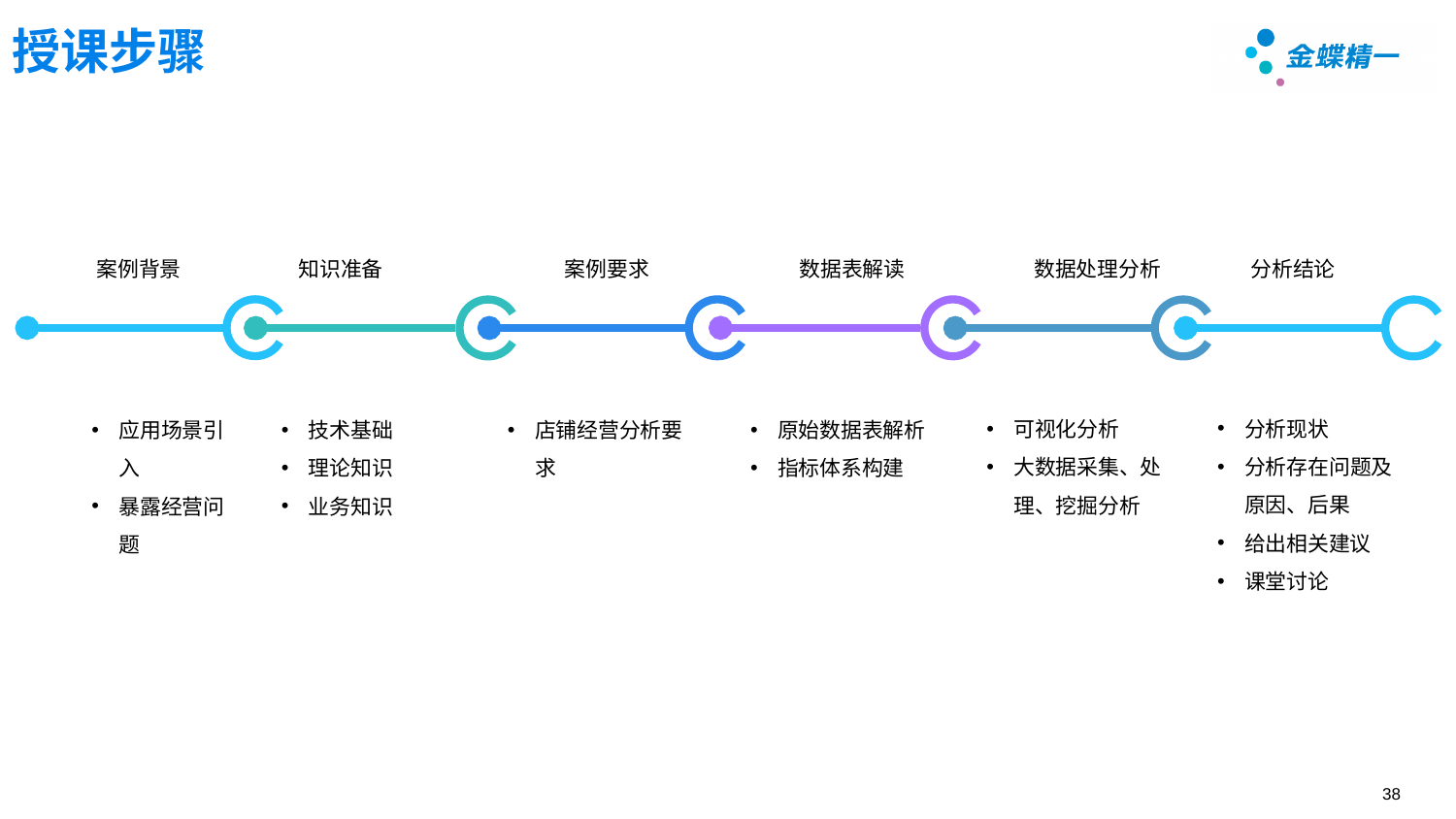

授课步骤
案例背景
案例要求
数据处理分析
知识准备
数据表解读
分析结论

分析现状
分析存在问题及原因、后果
给出相关建议
课堂讨论
可视化分析
大数据采集、处理、挖掘分析
应用场景引入
暴露经营问题

技术基础
理论知识
业务知识
店铺经营分析要求
原始数据表解析
指标体系构建